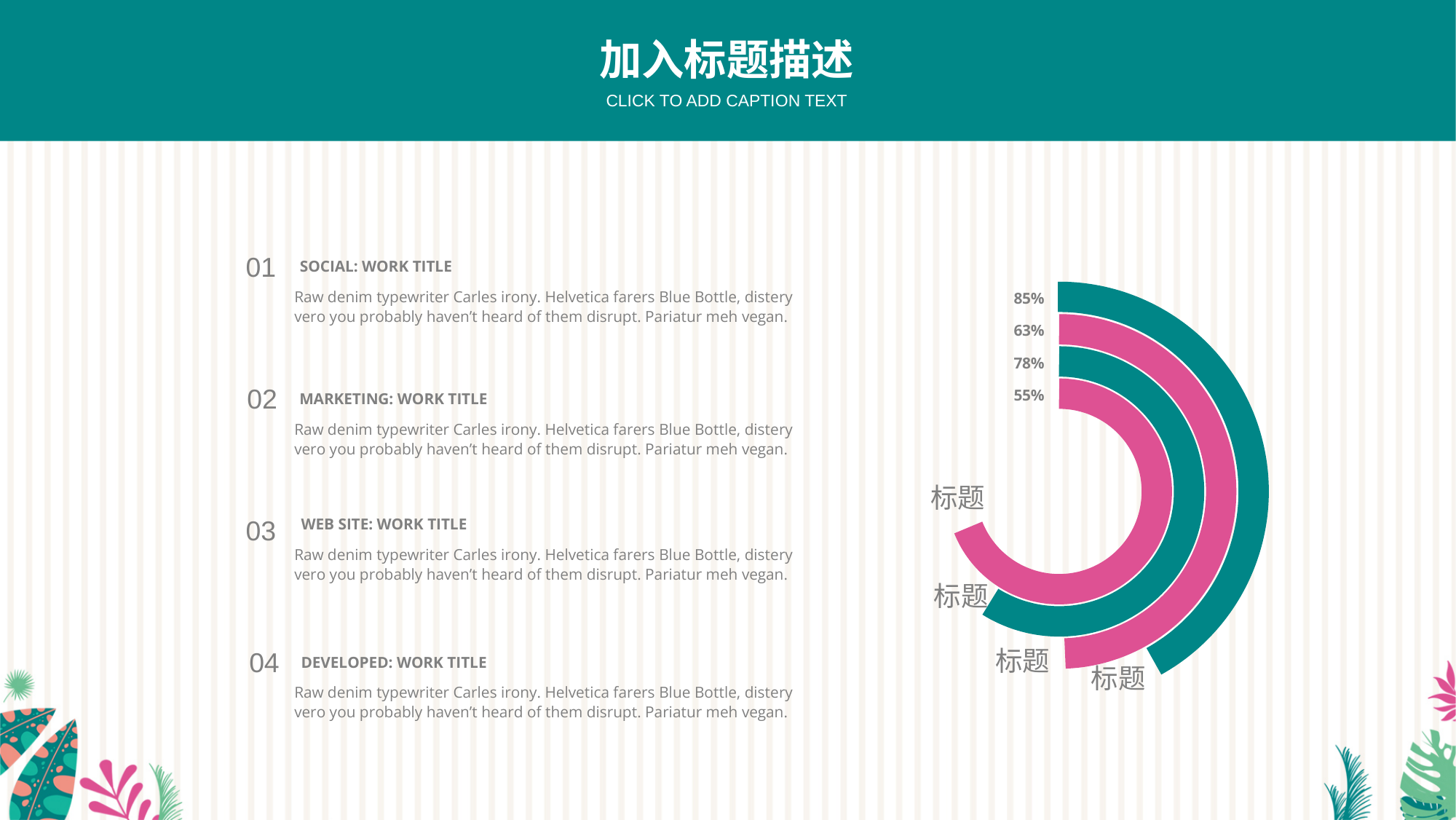

加入标题描述
CLICK TO ADD CAPTION TEXT
01
SOCIAL: WORK TITLE
Raw denim typewriter Carles irony. Helvetica farers Blue Bottle, distery vero you probably haven’t heard of them disrupt. Pariatur meh vegan.
02
MARKETING: WORK TITLE
Raw denim typewriter Carles irony. Helvetica farers Blue Bottle, distery vero you probably haven’t heard of them disrupt. Pariatur meh vegan.
03
WEB SITE: WORK TITLE
Raw denim typewriter Carles irony. Helvetica farers Blue Bottle, distery vero you probably haven’t heard of them disrupt. Pariatur meh vegan.
04
DEVELOPED: WORK TITLE
Raw denim typewriter Carles irony. Helvetica farers Blue Bottle, distery vero you probably haven’t heard of them disrupt. Pariatur meh vegan.
85%

63%

78%

55%

标题
标题
标题
标题